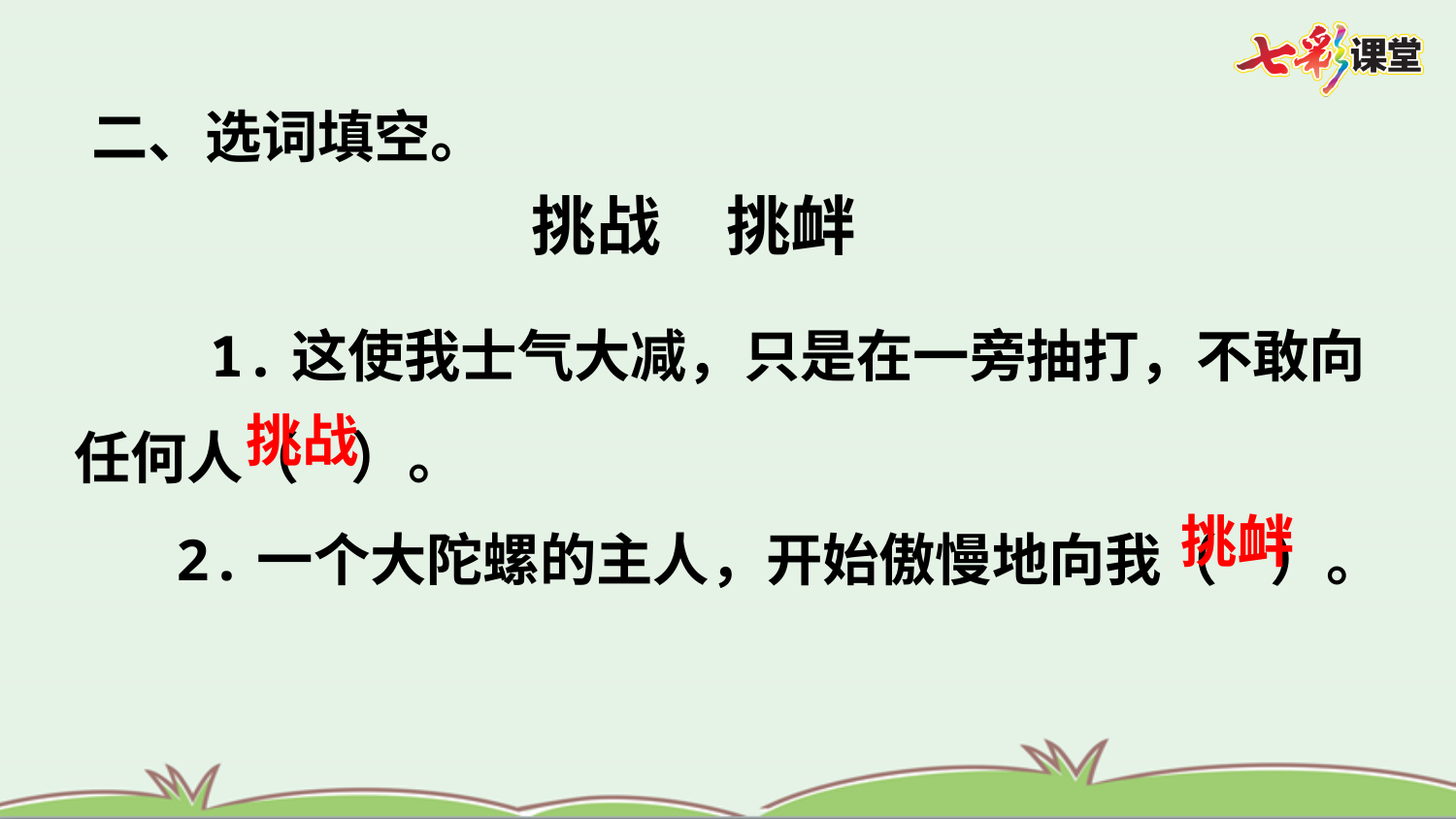

二、选词填空。
 挑战  挑衅
    1.这使我士气大减，只是在一旁抽打，不敢向任何人（    ）。
   2.一个大陀螺的主人，开始傲慢地向我（    ）。
挑战
挑衅